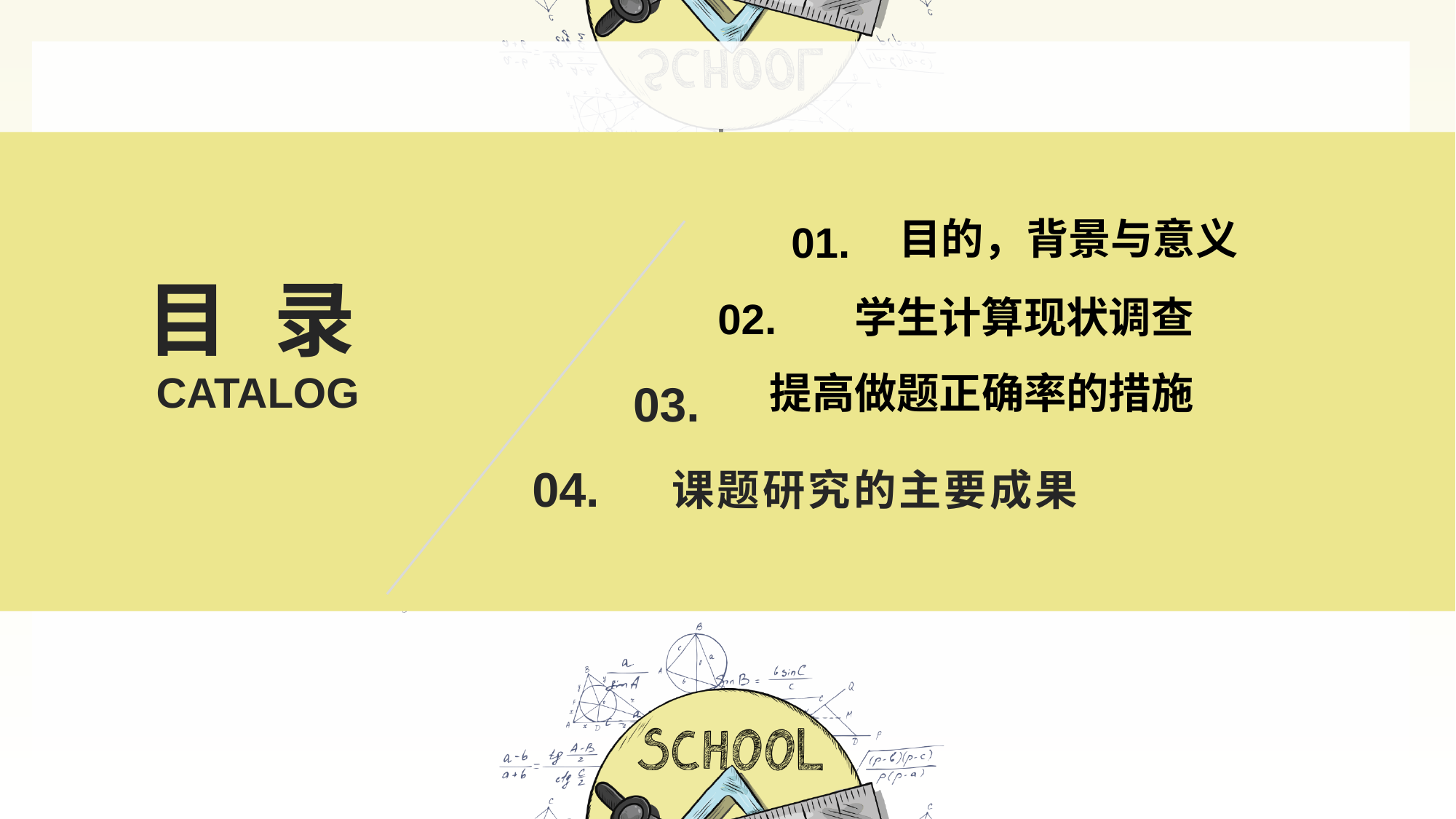

目的，背景与意义
    01.
目录
学生计算现状调查
02.

CATALOG
提高做题正确率的措施
03.
04.
课题研究的主要成果